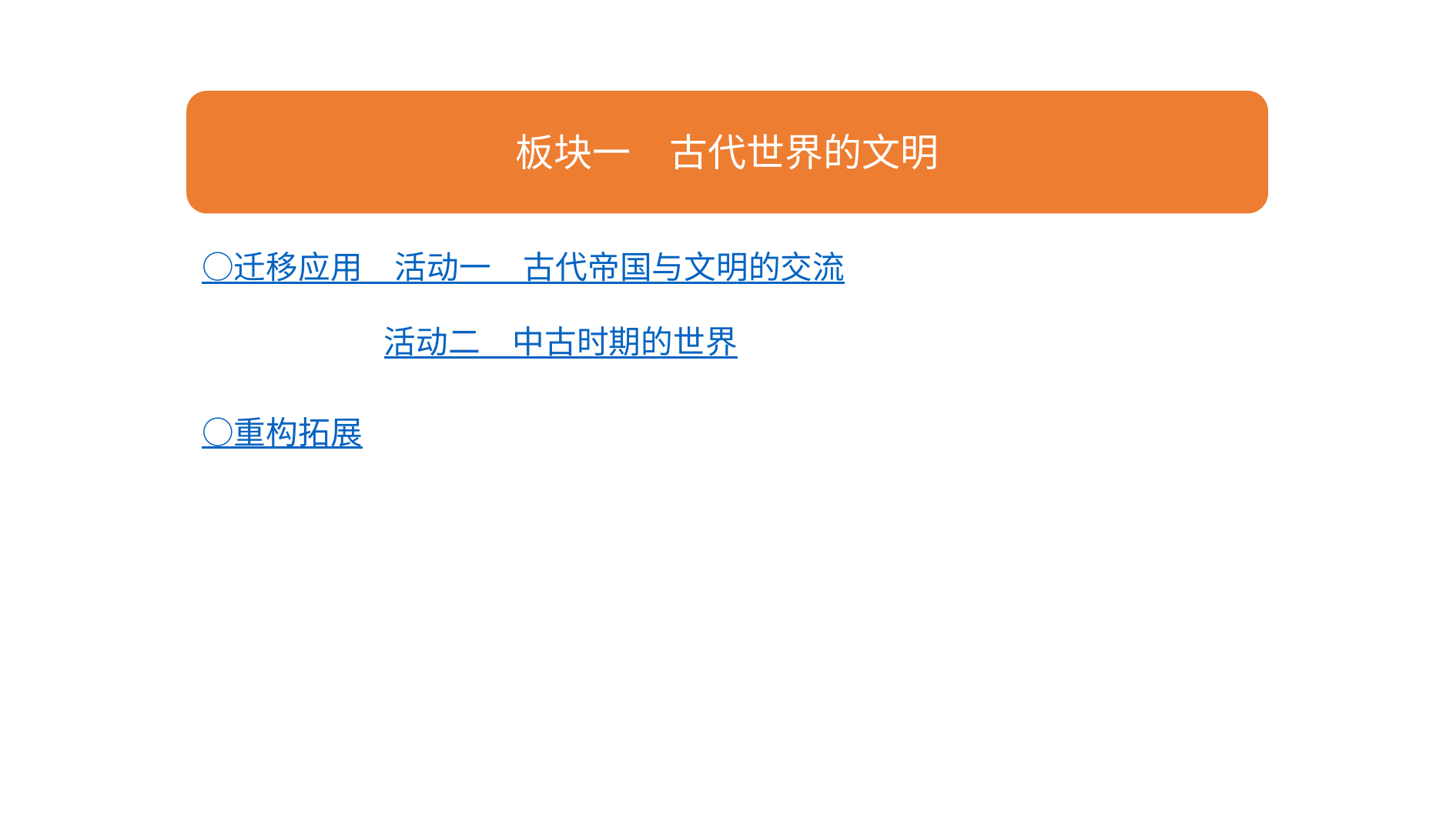

板块一　古代世界的文明
○迁移应用　活动一　古代帝国与文明的交流
活动二　中古时期的世界
○重构拓展